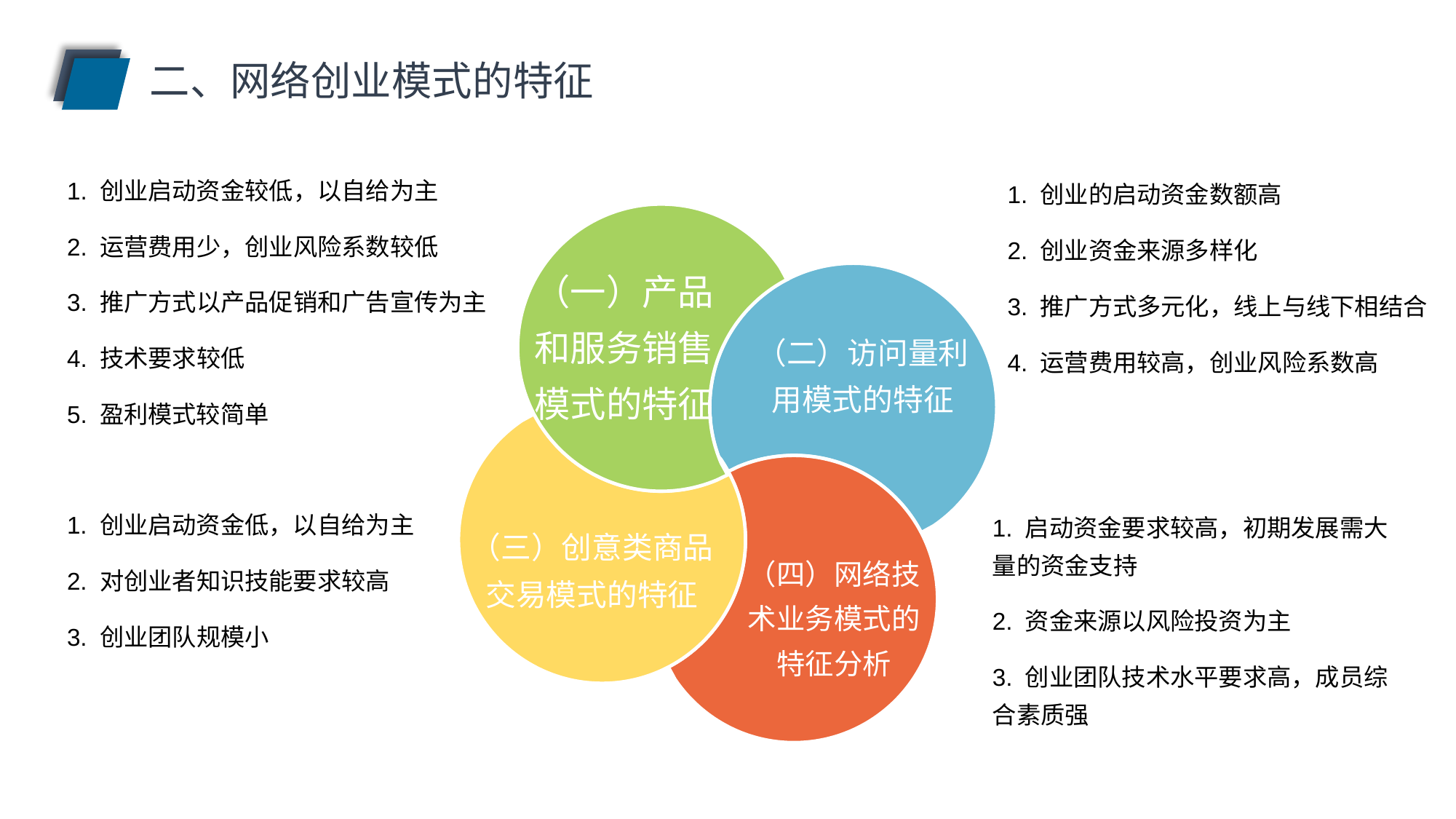

二、网络创业模式的特征
1. 创业启动资金较低，以自给为主
2. 运营费用少，创业风险系数较低
3. 推广方式以产品促销和广告宣传为主
4. 技术要求较低
5. 盈利模式较简单
1. 创业的启动资金数额高
2. 创业资金来源多样化
3. 推广方式多元化，线上与线下相结合
4. 运营费用较高，创业风险系数高

（一）产品和服务销售模式的特征
（二）访问量利用模式的特征
（三）创意类商品交易模式的特征
1. 创业启动资金低，以自给为主
2. 对创业者知识技能要求较高
3. 创业团队规模小
1. 启动资金要求较高，初期发展需大量的资金支持
2. 资金来源以风险投资为主
3. 创业团队技术水平要求高，成员综合素质强
（四）网络技术业务模式的特征分析